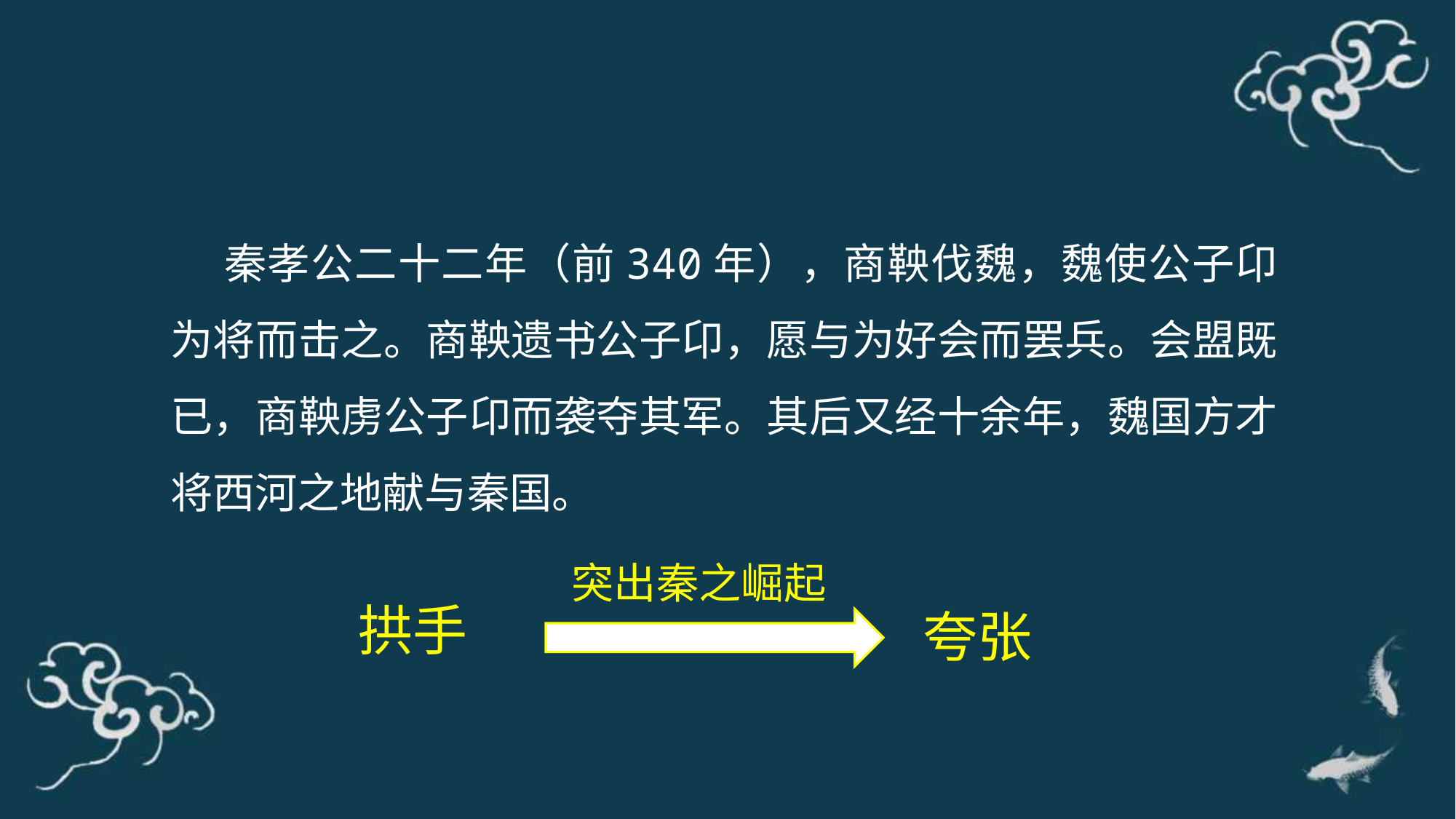

秦孝公二十二年（前340年），商鞅伐魏，魏使公子卬为将而击之。商鞅遗书公子卬，愿与为好会而罢兵。会盟既已，商鞅虏公子卬而袭夺其军。其后又经十余年，魏国方才将西河之地献与秦国。
突出秦之崛起
拱手
夸张